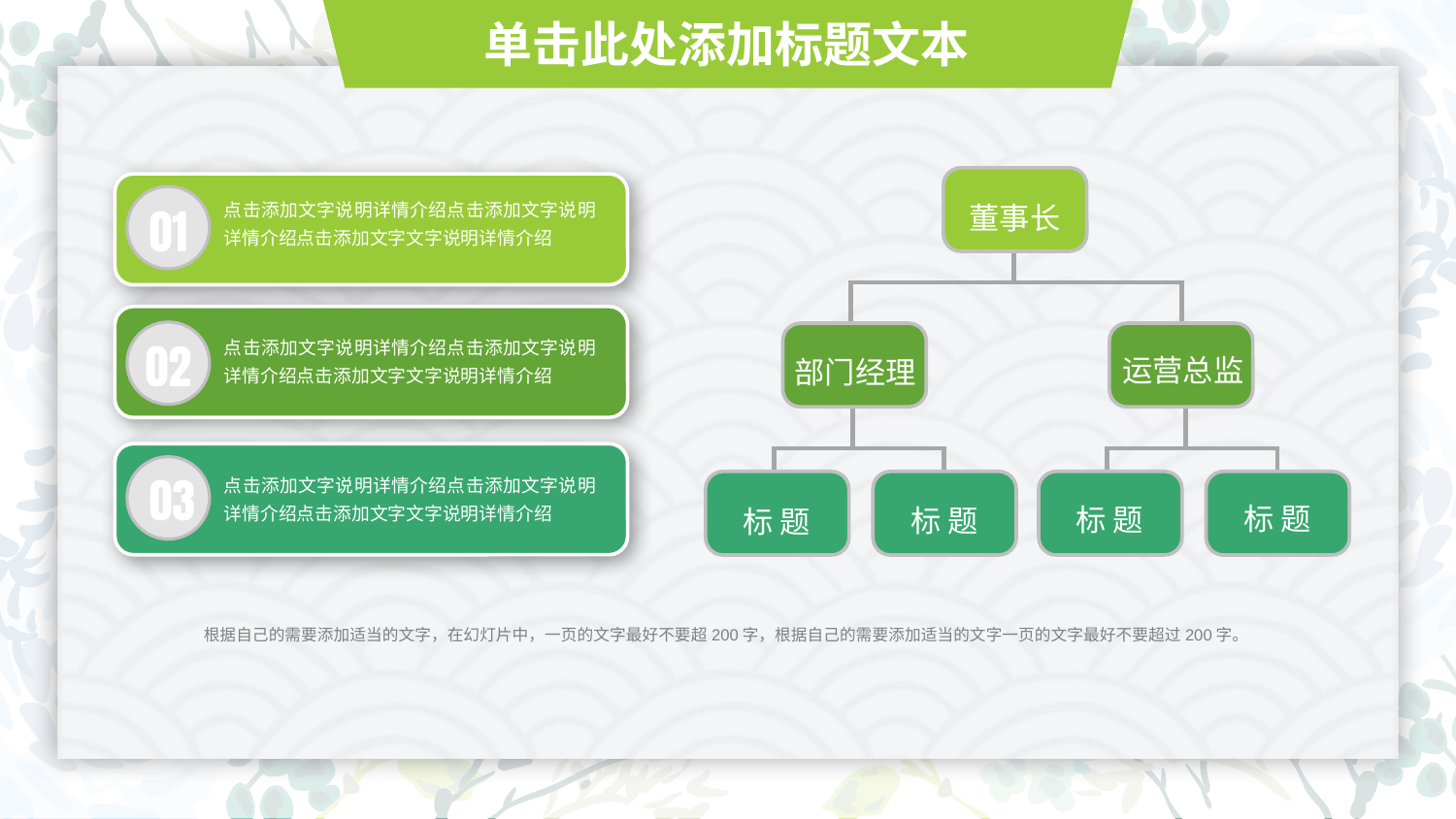

单击此处添加标题文本

董事长

运营总监
部门经理

标 题
标 题
标 题
标 题

01
点击添加文字说明详情介绍点击添加文字说明详情介绍点击添加文字文字说明详情介绍

02
点击添加文字说明详情介绍点击添加文字说明详情介绍点击添加文字文字说明详情介绍

03
点击添加文字说明详情介绍点击添加文字说明详情介绍点击添加文字文字说明详情介绍
根据自己的需要添加适当的文字，在幻灯片中，一页的文字最好不要超200字，根据自己的需要添加适当的文字一页的文字最好不要超过200字。